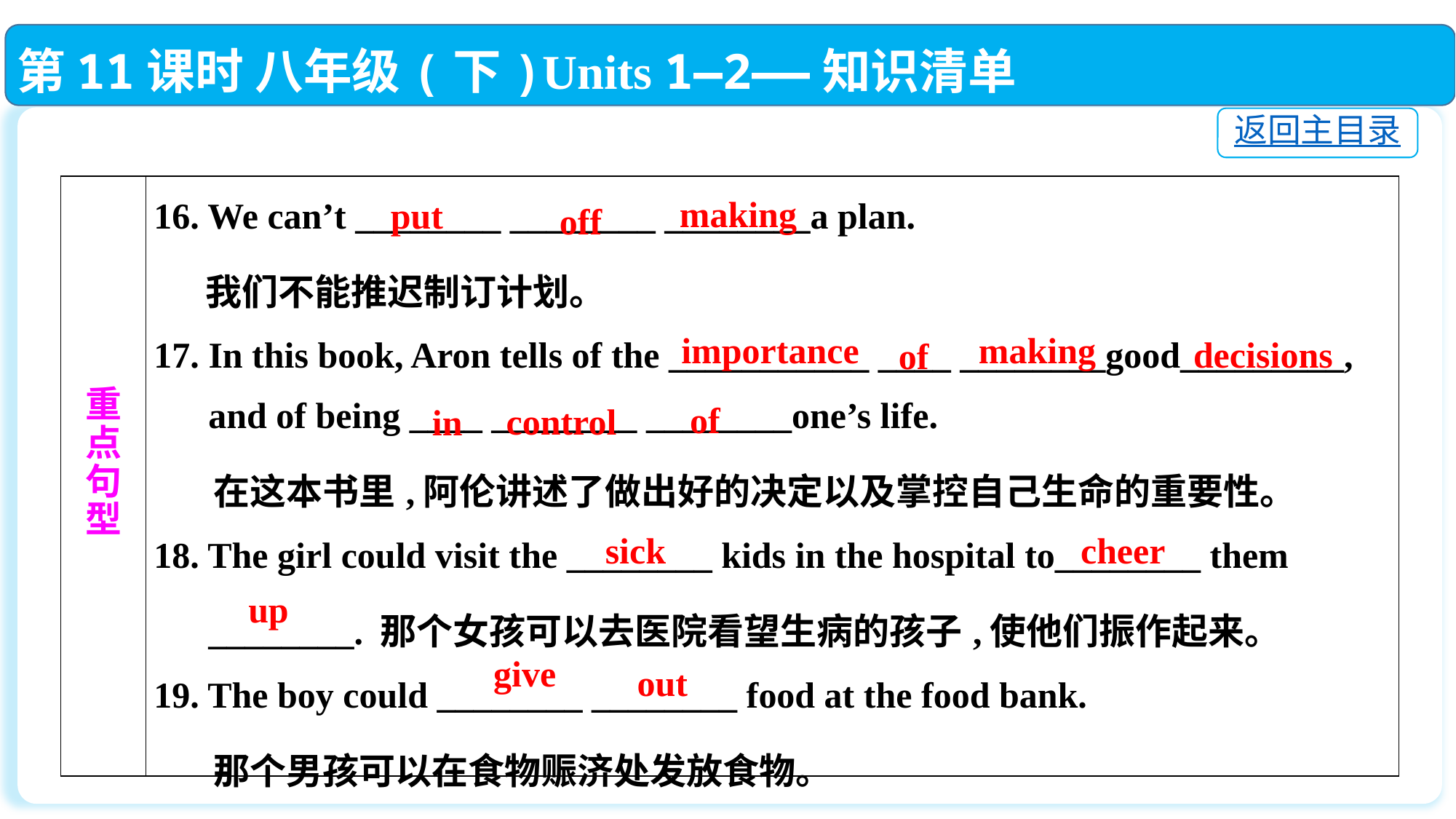

第11课时 八年级(下)Units 1—2——知识清单

返回主目录
| 重 点 句 型 | 16. We can’t \_\_\_\_\_\_\_\_ \_\_\_\_\_\_\_\_ \_\_\_\_\_\_\_\_a plan. 我们不能推迟制订计划。 17. In this book, Aron tells of the \_\_\_\_\_\_\_\_\_\_\_ \_\_\_\_ \_\_\_\_\_\_\_\_good\_\_\_\_\_\_\_\_\_, and of being \_\_\_\_ \_\_\_\_\_\_\_\_ \_\_\_\_\_\_\_\_one’s life. 在这本书里,阿伦讲述了做出好的决定以及掌控自己生命的重要性。 18. The girl could visit the \_\_\_\_\_\_\_\_ kids in the hospital to\_\_\_\_\_\_\_\_ them \_\_\_\_\_\_\_\_. 那个女孩可以去医院看望生病的孩子,使他们振作起来。 19. The boy could \_\_\_\_\_\_\_\_ \_\_\_\_\_\_\_\_ food at the food bank. 那个男孩可以在食物赈济处发放食物。 |
| --- | --- |

making
put
off

importance
making
decisions
of
of
control
in
sick
cheer
up
give
out